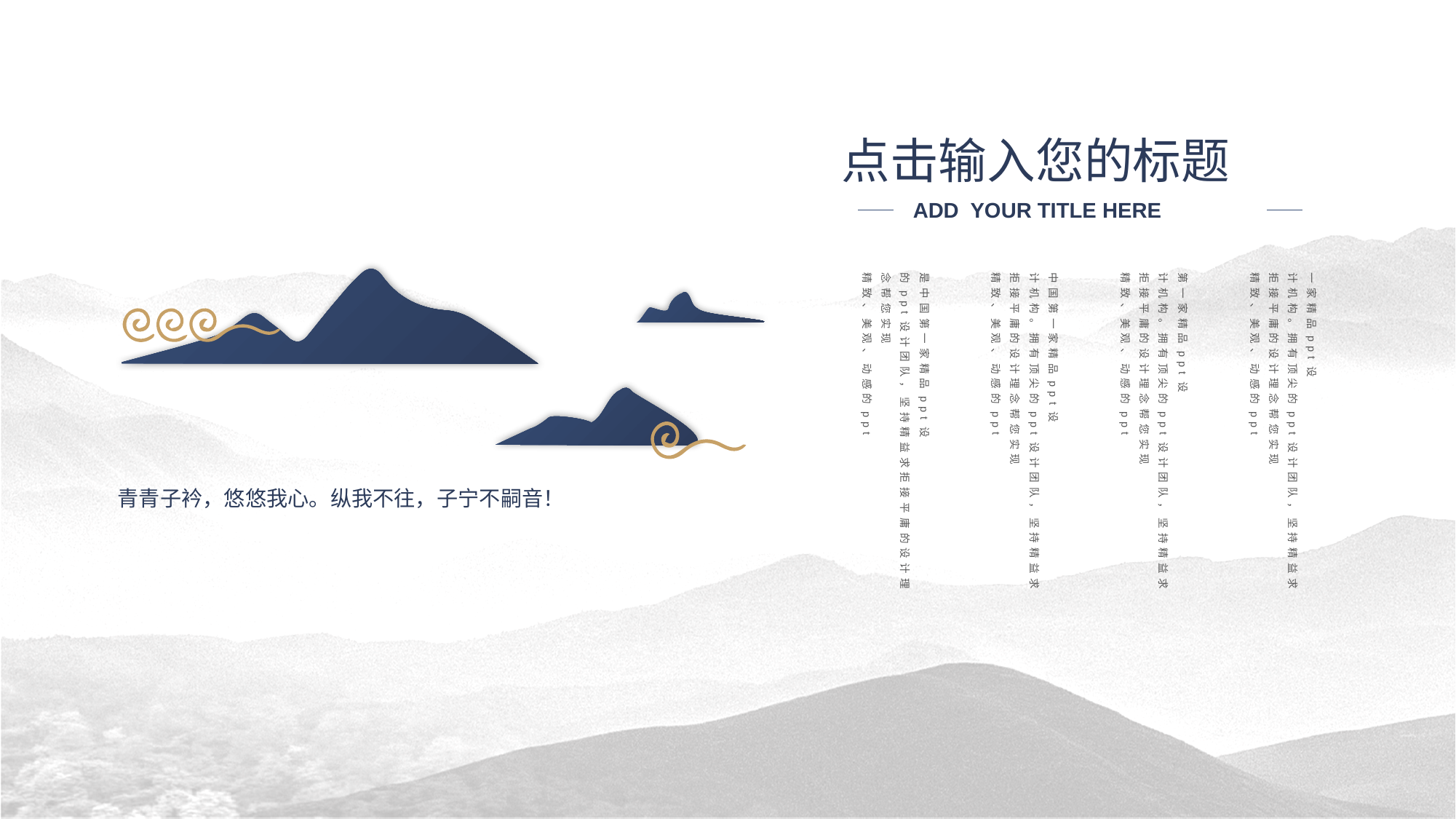

点击输入您的标题
ADD  YOUR TITLE HERE
是中国第一家精品ppt设
的ppt设计团队，坚持精益求拒接平庸的设计理念帮您实现
精致、美观、动感的ppt
中国第一家精品ppt设
计机构。拥有顶尖的ppt设计团队，坚持精益求拒接平庸的设计理念帮您实现
精致、美观、动感的ppt
第一家精品ppt设
计机构。拥有顶尖的ppt设计团队，坚持精益求拒接平庸的设计理念帮您实现
精致、美观、动感的ppt
一家精品ppt设
计机构。拥有顶尖的ppt设计团队，坚持精益求拒接平庸的设计理念帮您实现
精致、美观、动感的ppt

青青子衿，悠悠我心。纵我不往，子宁不嗣音！